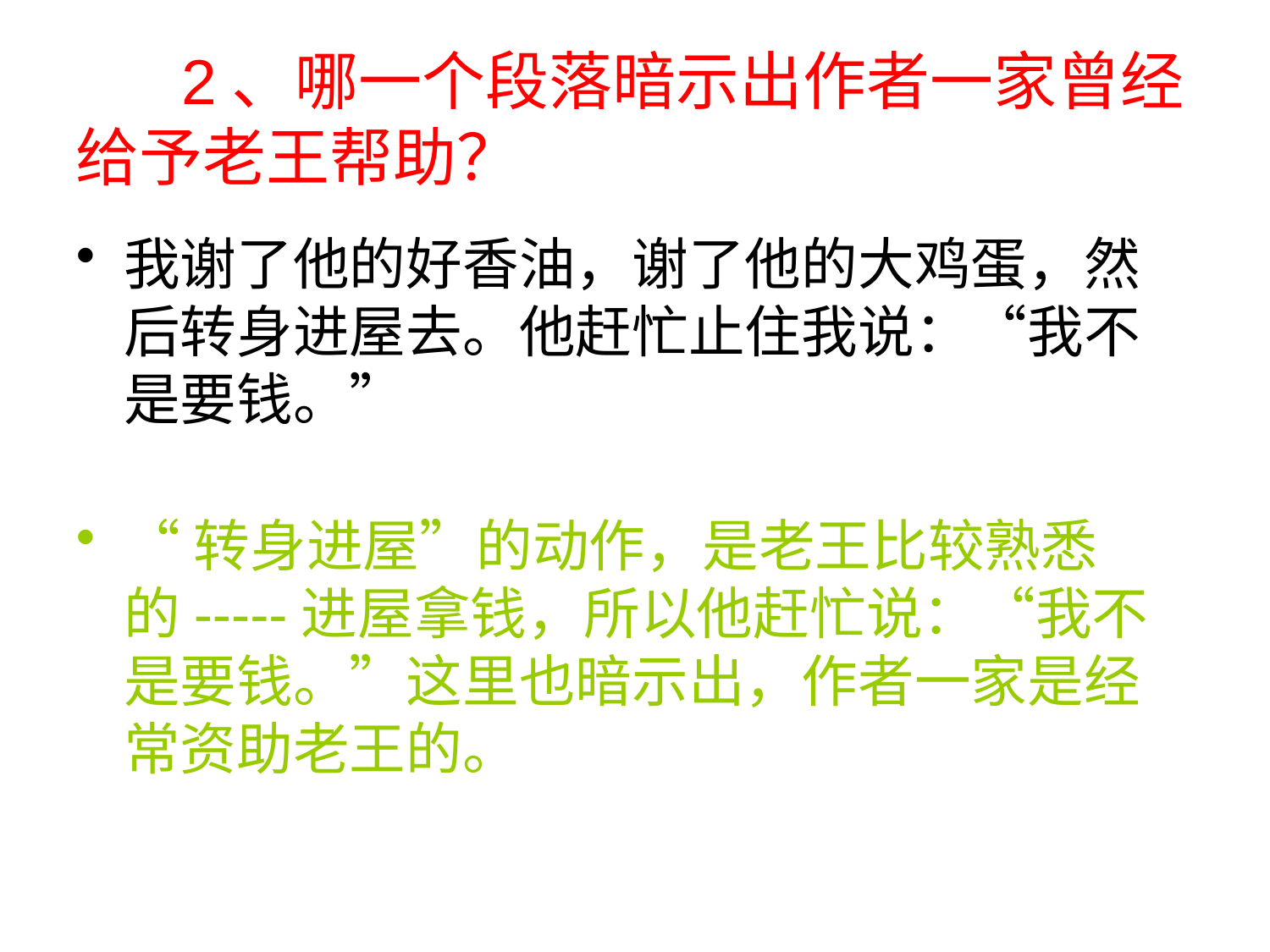

# 2、哪一个段落暗示出作者一家曾经给予老王帮助？
我谢了他的好香油，谢了他的大鸡蛋，然后转身进屋去。他赶忙止住我说：“我不是要钱。”
“转身进屋”的动作，是老王比较熟悉的-----进屋拿钱，所以他赶忙说：“我不是要钱。”这里也暗示出，作者一家是经常资助老王的。